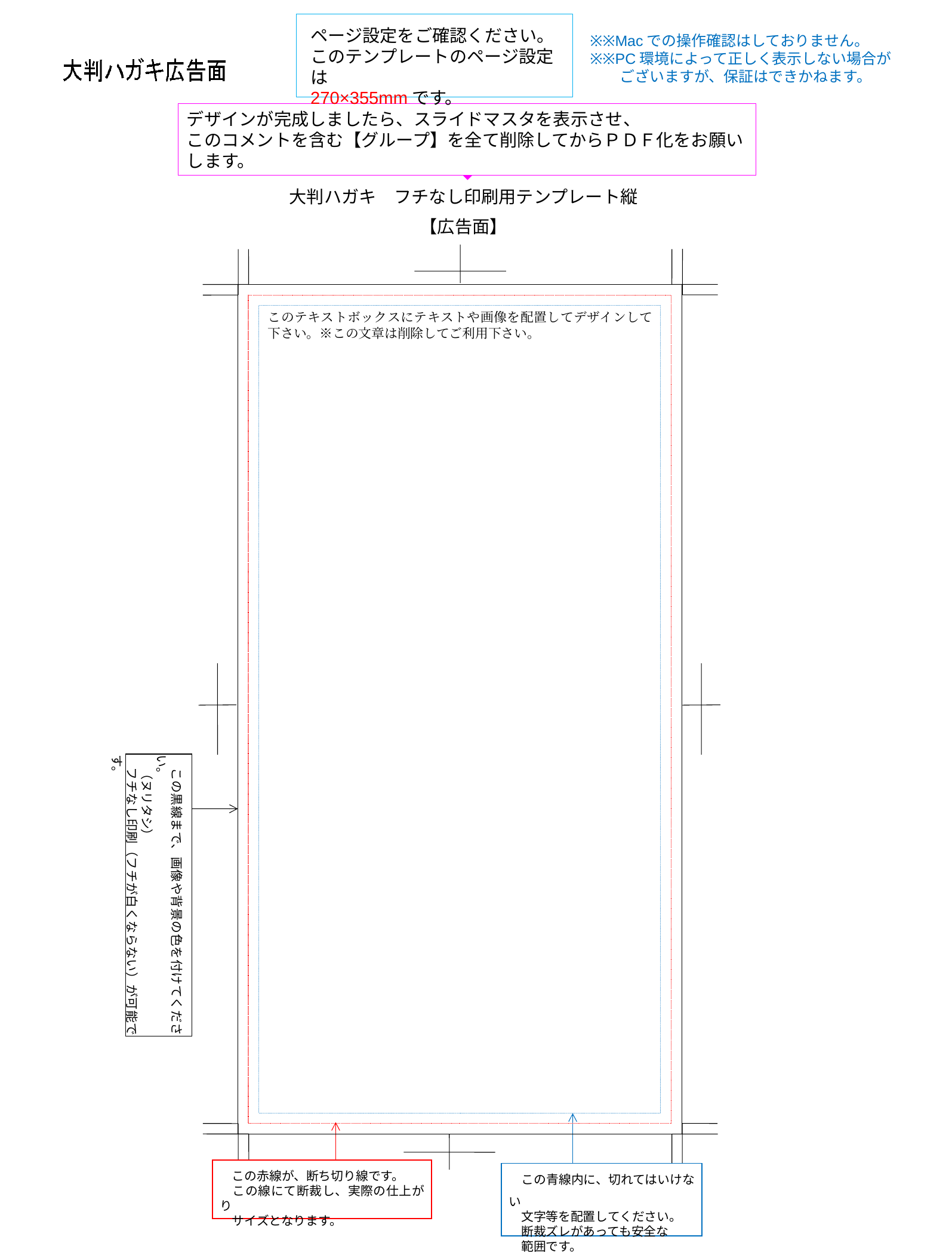

このテキストボックスにテキストや画像を配置してデザインして下さい。※この文章は削除してご利用下さい。